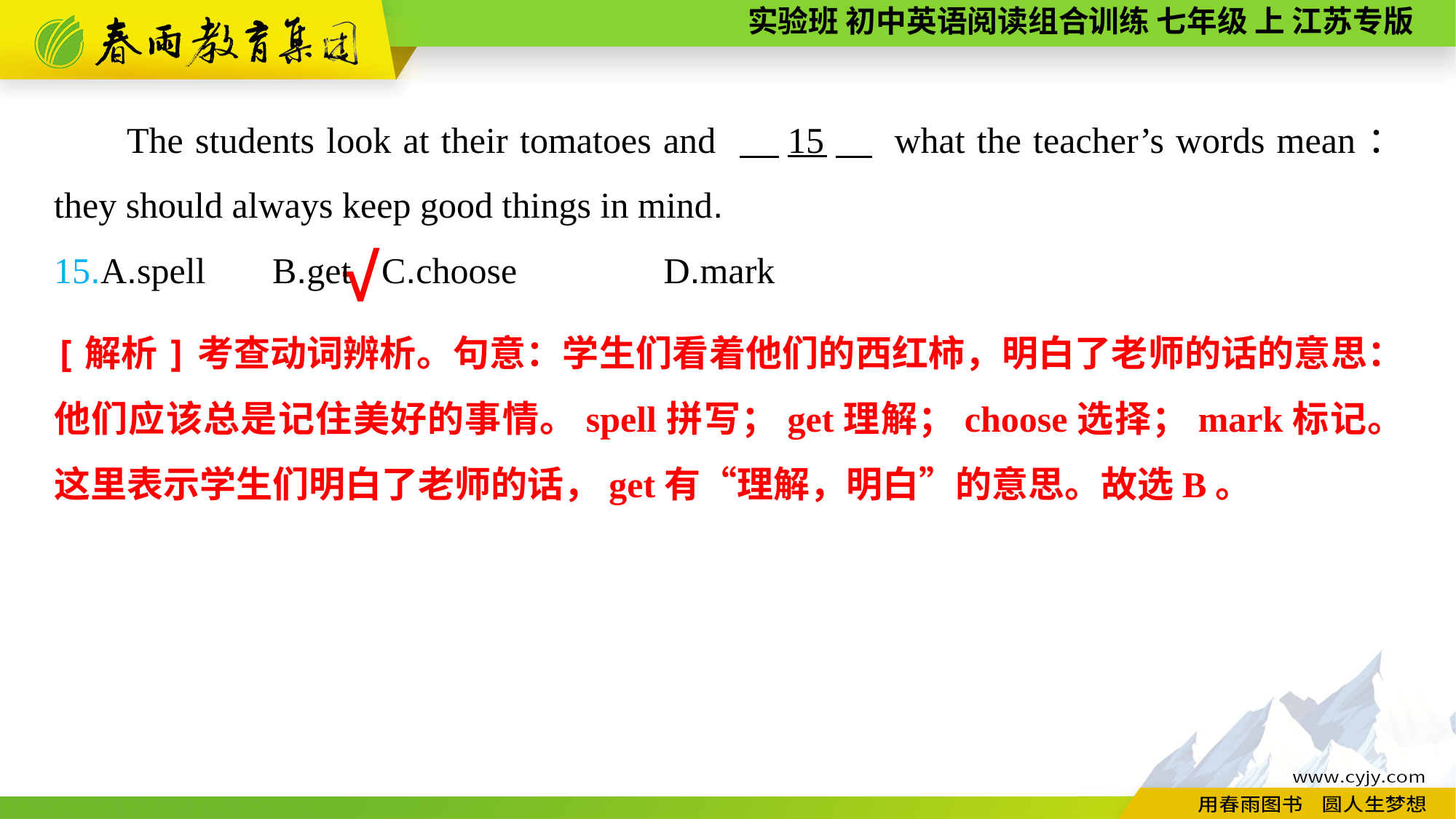

The students look at their tomatoes and 　15　 what the teacher’s words mean： they should always keep good things in mind.
15.A.spell	B.get	C.choose	       D.mark
√
[解析]考查动词辨析。句意：学生们看着他们的西红柿，明白了老师的话的意思：他们应该总是记住美好的事情。spell拼写；get理解；choose选择；mark标记。这里表示学生们明白了老师的话，get有“理解，明白”的意思。故选B。